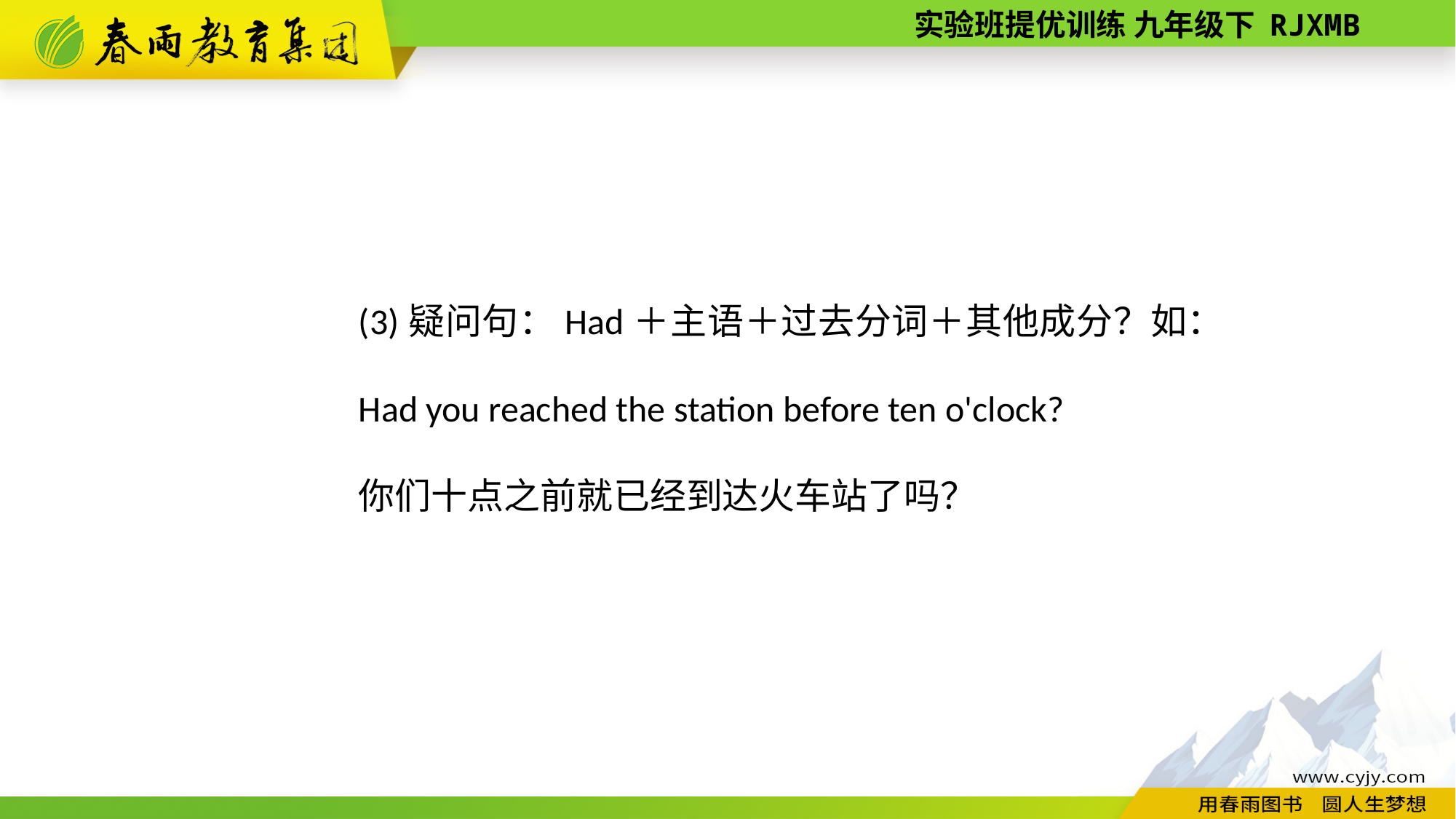

(3)疑问句：Had＋主语＋过去分词＋其他成分？如：
Had you reached the station before ten o'clock?
你们十点之前就已经到达火车站了吗？